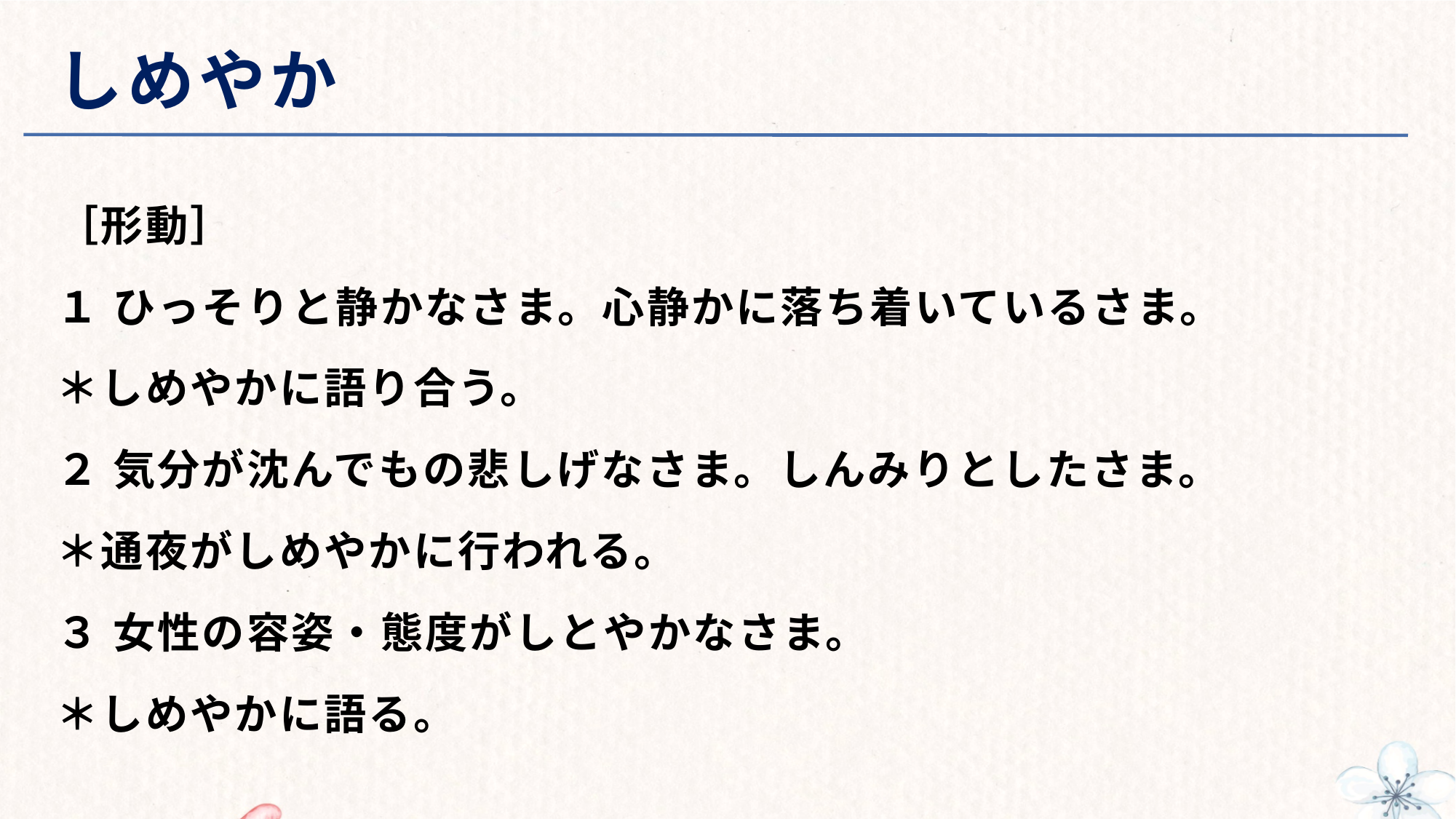

# しめやか
［形動］
１ ひっそりと静かなさま。心静かに落ち着いているさま。
＊しめやかに語り合う。
２ 気分が沈んでもの悲しげなさま。しんみりとしたさま。
＊通夜がしめやかに行われる。
３ 女性の容姿・態度がしとやかなさま。
＊しめやかに語る。